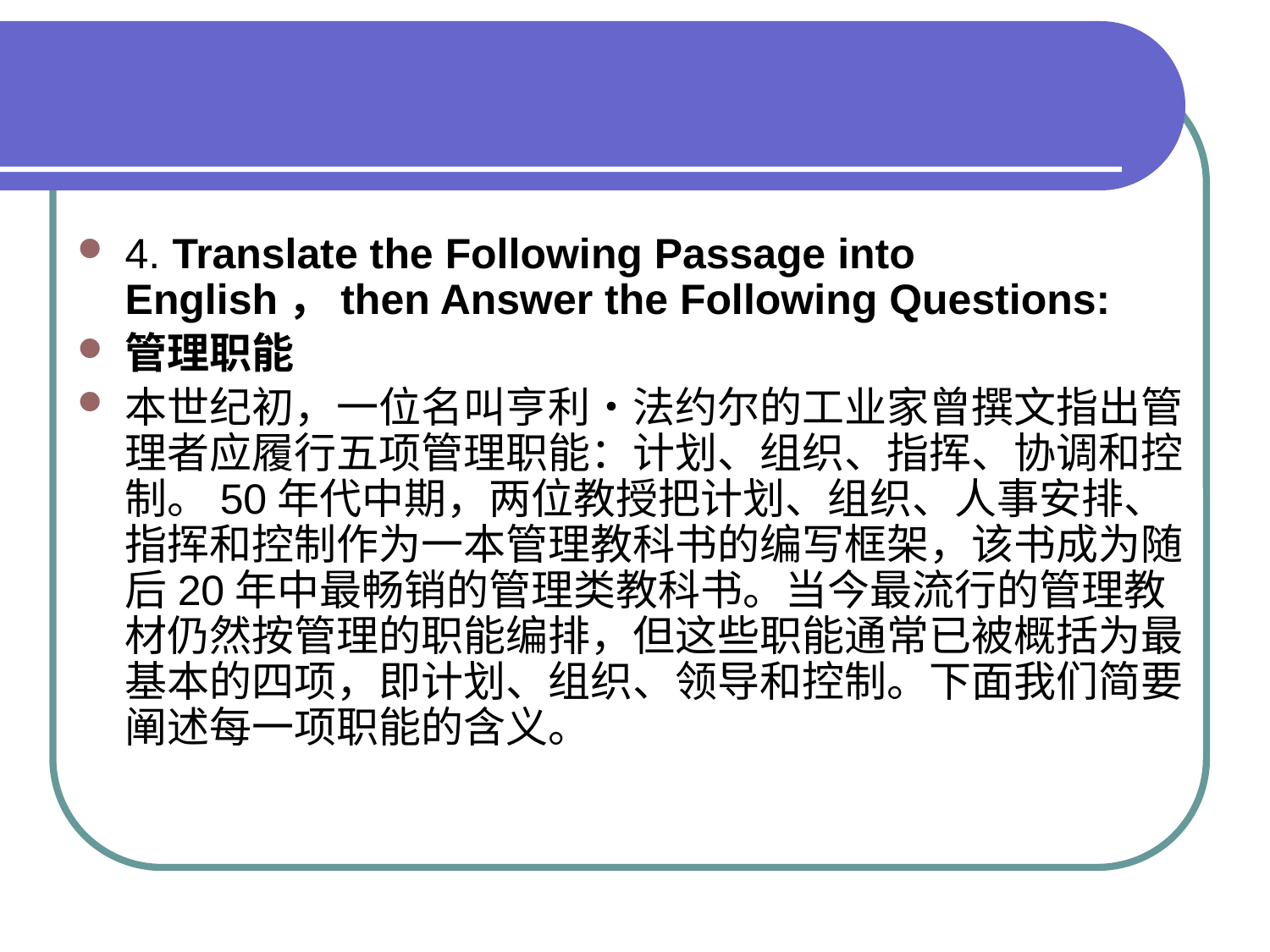

4. Translate the Following Passage into English，then Answer the Following Questions:
管理职能
本世纪初，一位名叫亨利•法约尔的工业家曾撰文指出管理者应履行五项管理职能：计划、组织、指挥、协调和控制。50年代中期，两位教授把计划、组织、人事安排、指挥和控制作为一本管理教科书的编写框架，该书成为随后20年中最畅销的管理类教科书。当今最流行的管理教材仍然按管理的职能编排，但这些职能通常已被概括为最基本的四项，即计划、组织、领导和控制。下面我们简要阐述每一项职能的含义。